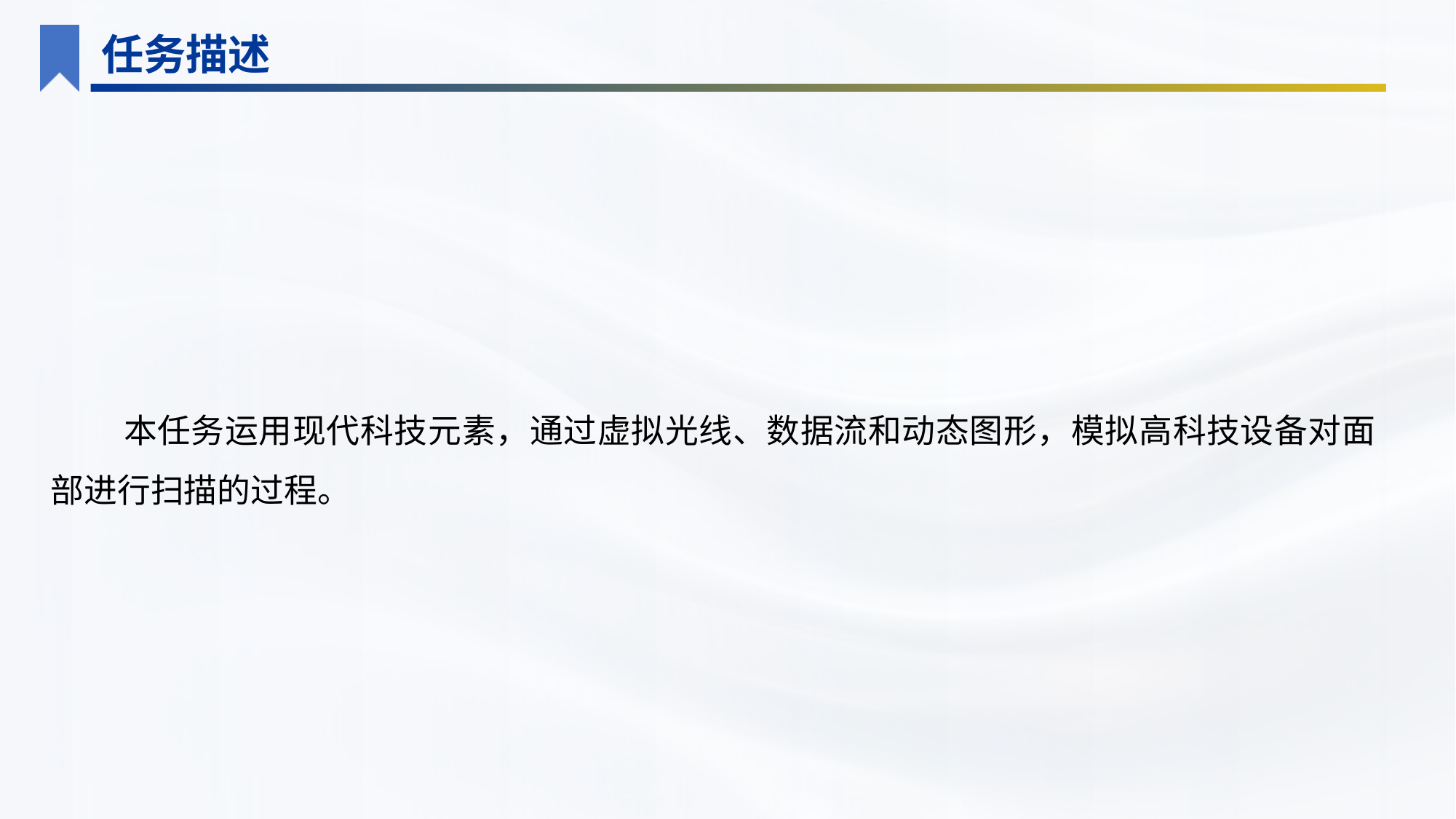

任务描述
本任务运用现代科技元素，通过虚拟光线、数据流和动态图形，模拟高科技设备对面部进行扫描的过程。